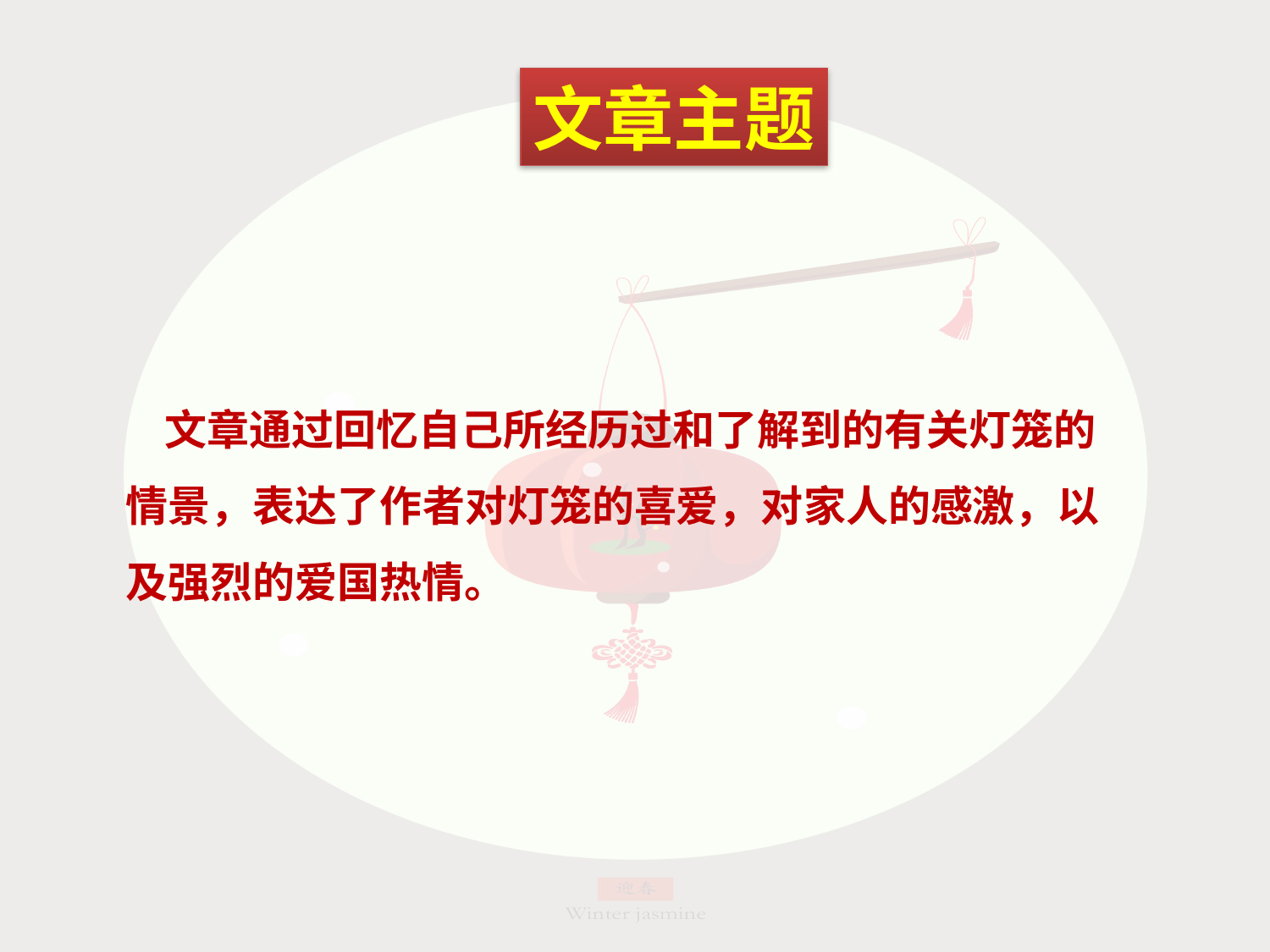

文章主题
   文章通过回忆自己所经历过和了解到的有关灯笼的情景，表达了作者对灯笼的喜爱，对家人的感激，以及强烈的爱国热情。